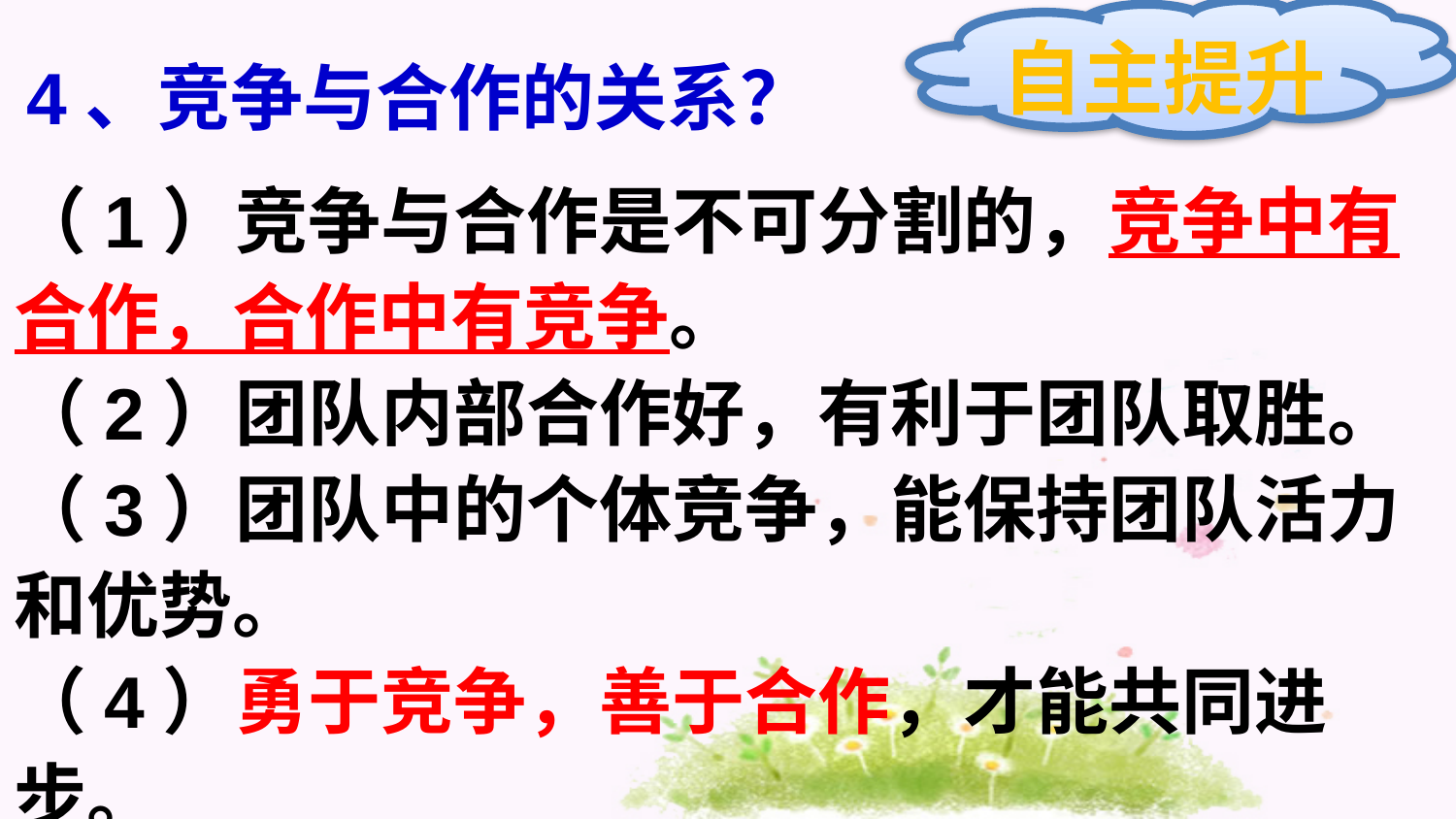

自主提升
4、竞争与合作的关系？
（1）竞争与合作是不可分割的，竞争中有合作，合作中有竞争。
（2）团队内部合作好，有利于团队取胜。
（3）团队中的个体竞争，能保持团队活力和优势。
（4）勇于竞争，善于合作，才能共同进步。